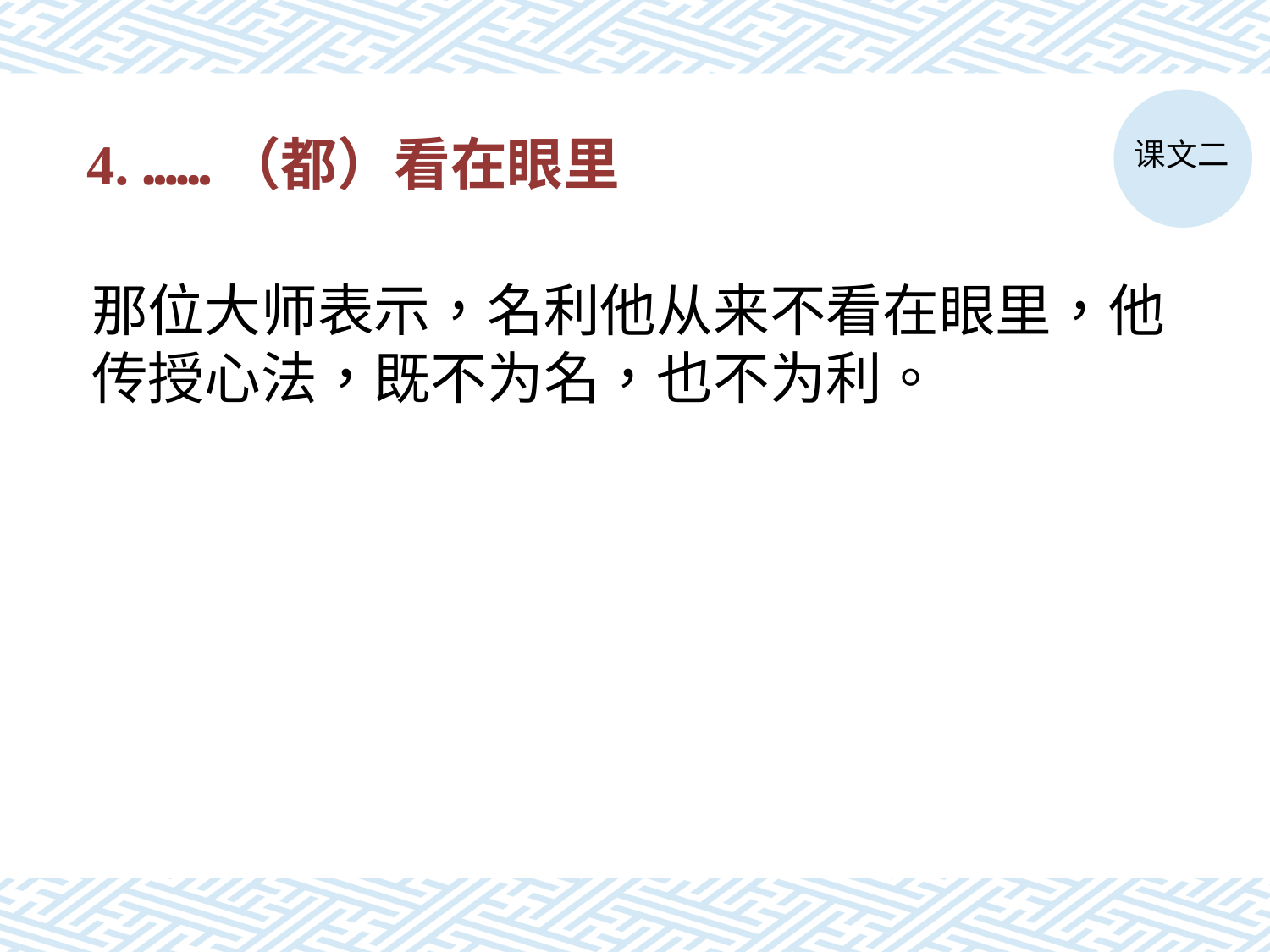

课文二
# 4. ……（都）看在眼里
那位大师表示，名利他从来不看在眼里，他传授心法，既不为名，也不为利。